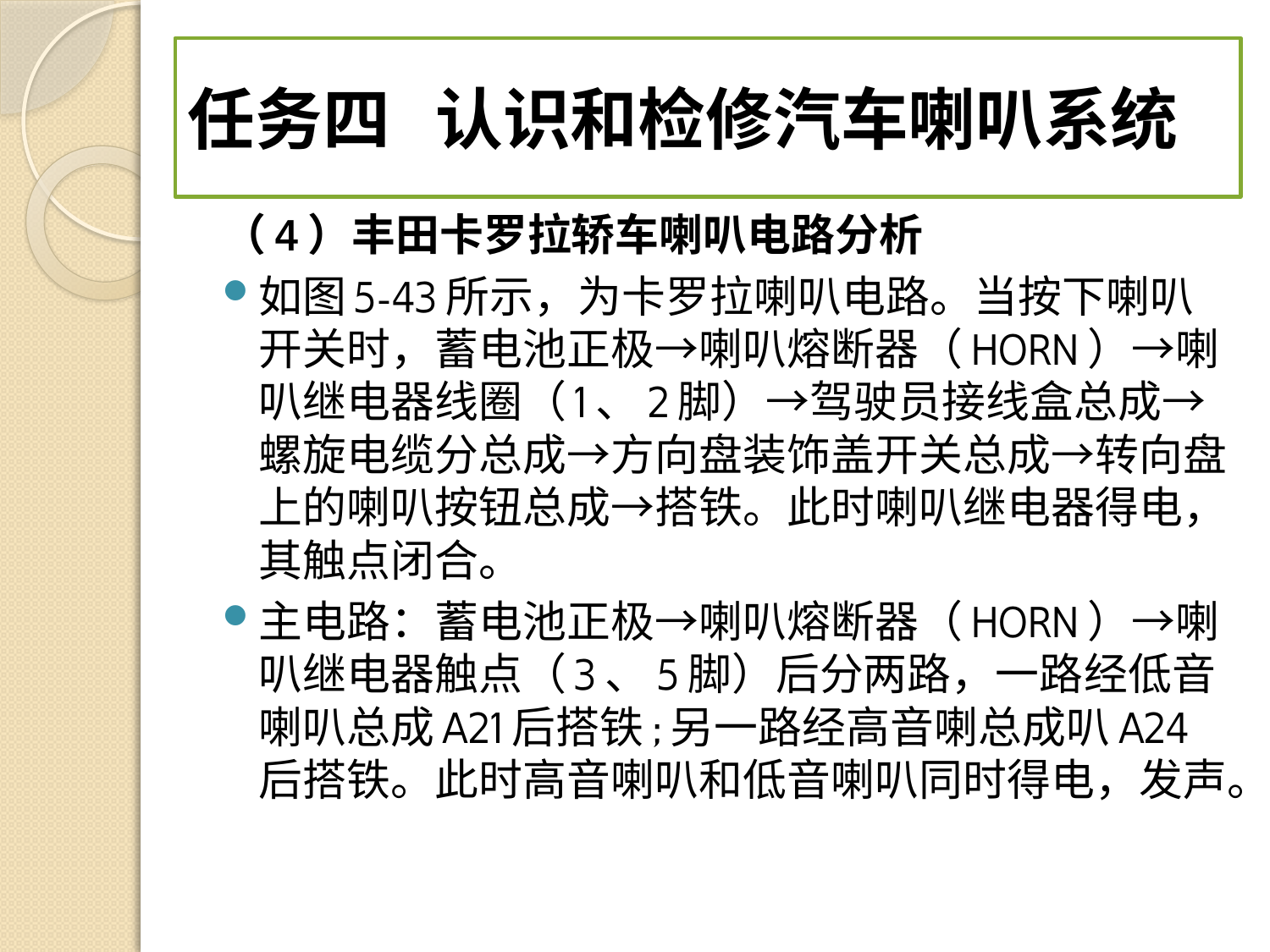

# 任务四   认识和检修汽车喇叭系统
（4）丰田卡罗拉轿车喇叭电路分析
如图5-43所示，为卡罗拉喇叭电路。当按下喇叭开关时，蓄电池正极→喇叭熔断器（HORN）→喇叭继电器线圈（1、2脚）→驾驶员接线盒总成→螺旋电缆分总成→方向盘装饰盖开关总成→转向盘上的喇叭按钮总成→搭铁。此时喇叭继电器得电，其触点闭合。
主电路：蓄电池正极→喇叭熔断器（HORN）→喇叭继电器触点（3、5脚）后分两路，一路经低音喇叭总成A21后搭铁;另一路经高音喇总成叭A24后搭铁。此时高音喇叭和低音喇叭同时得电，发声。